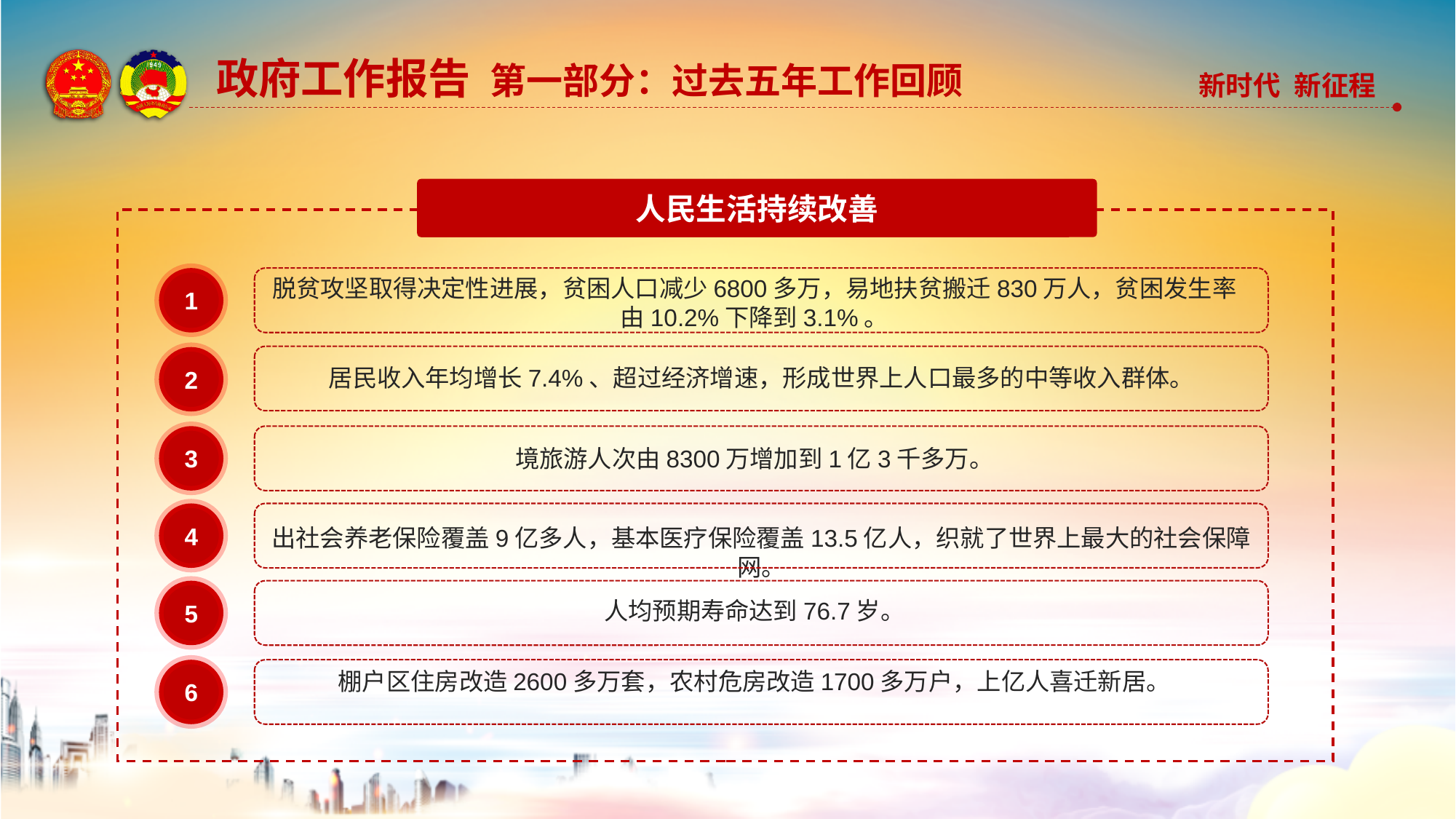

政府工作报告  第一部分：过去五年工作回顾

人民生活持续改善

1
脱贫攻坚取得决定性进展，贫困人口减少6800多万，易地扶贫搬迁830万人，贫困发生率由10.2%下降到3.1%。

2
居民收入年均增长7.4%、超过经济增速，形成世界上人口最多的中等收入群体。

3
境旅游人次由8300万增加到1亿3千多万。
4

出社会养老保险覆盖9亿多人，基本医疗保险覆盖13.5亿人，织就了世界上最大的社会保障网。

5
人均预期寿命达到76.7岁。
6

棚户区住房改造2600多万套，农村危房改造1700多万户，上亿人喜迁新居。